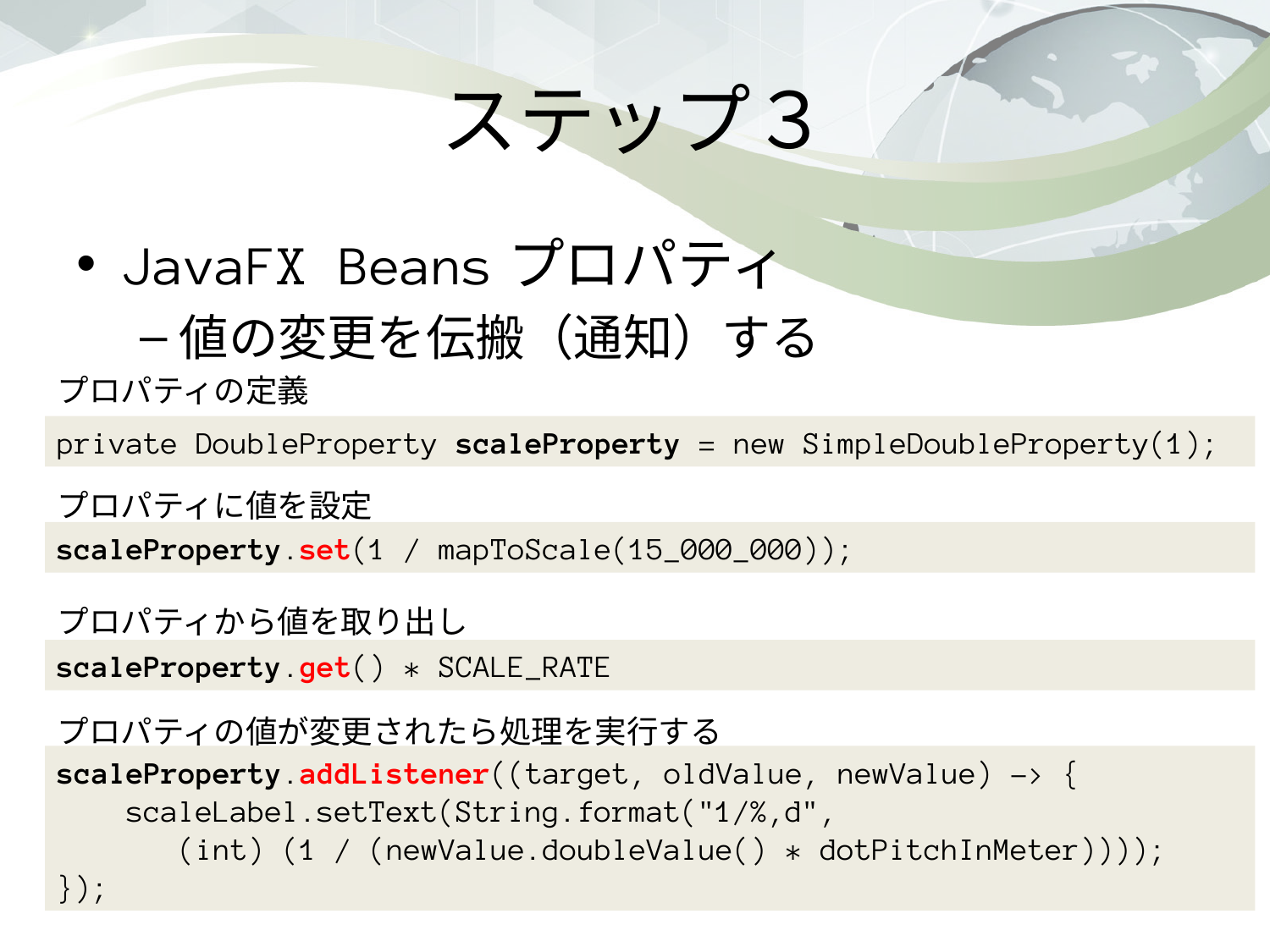

# ステップ３
JavaFX Beansプロパティ
値の変更を伝搬（通知）する
プロパティの定義
private DoubleProperty scaleProperty = new SimpleDoubleProperty(1);
プロパティに値を設定
scaleProperty.set(1 / mapToScale(15_000_000));
プロパティから値を取り出し
scaleProperty.get() * SCALE_RATE
プロパティの値が変更されたら処理を実行する
scaleProperty.addListener((target, oldValue, newValue) -> {
    scaleLabel.setText(String.format("1/%,d",
       (int) (1 / (newValue.doubleValue() * dotPitchInMeter))));
});